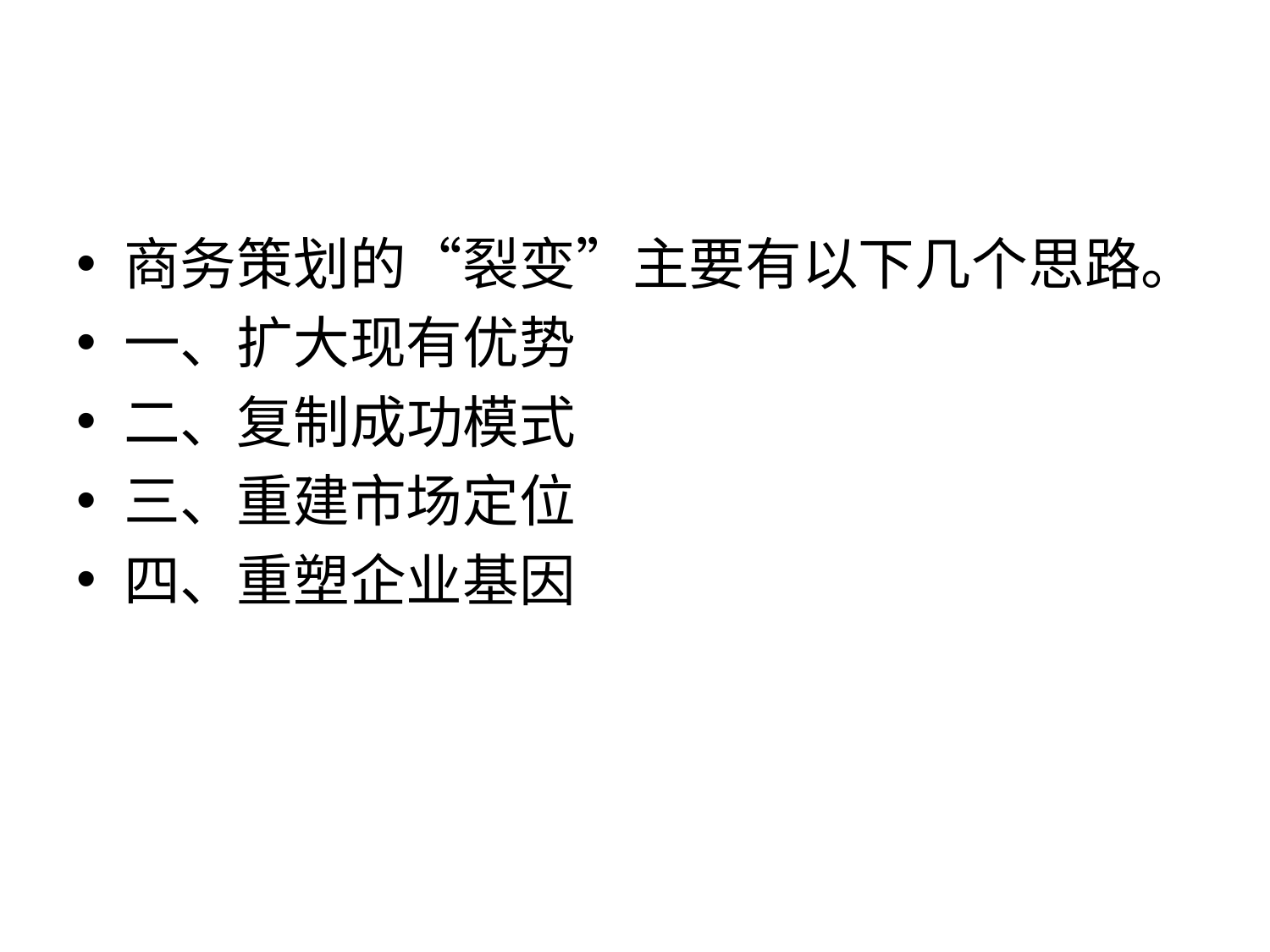

#
商务策划的“裂变”主要有以下几个思路。
一、扩大现有优势
二、复制成功模式
三、重建市场定位
四、重塑企业基因